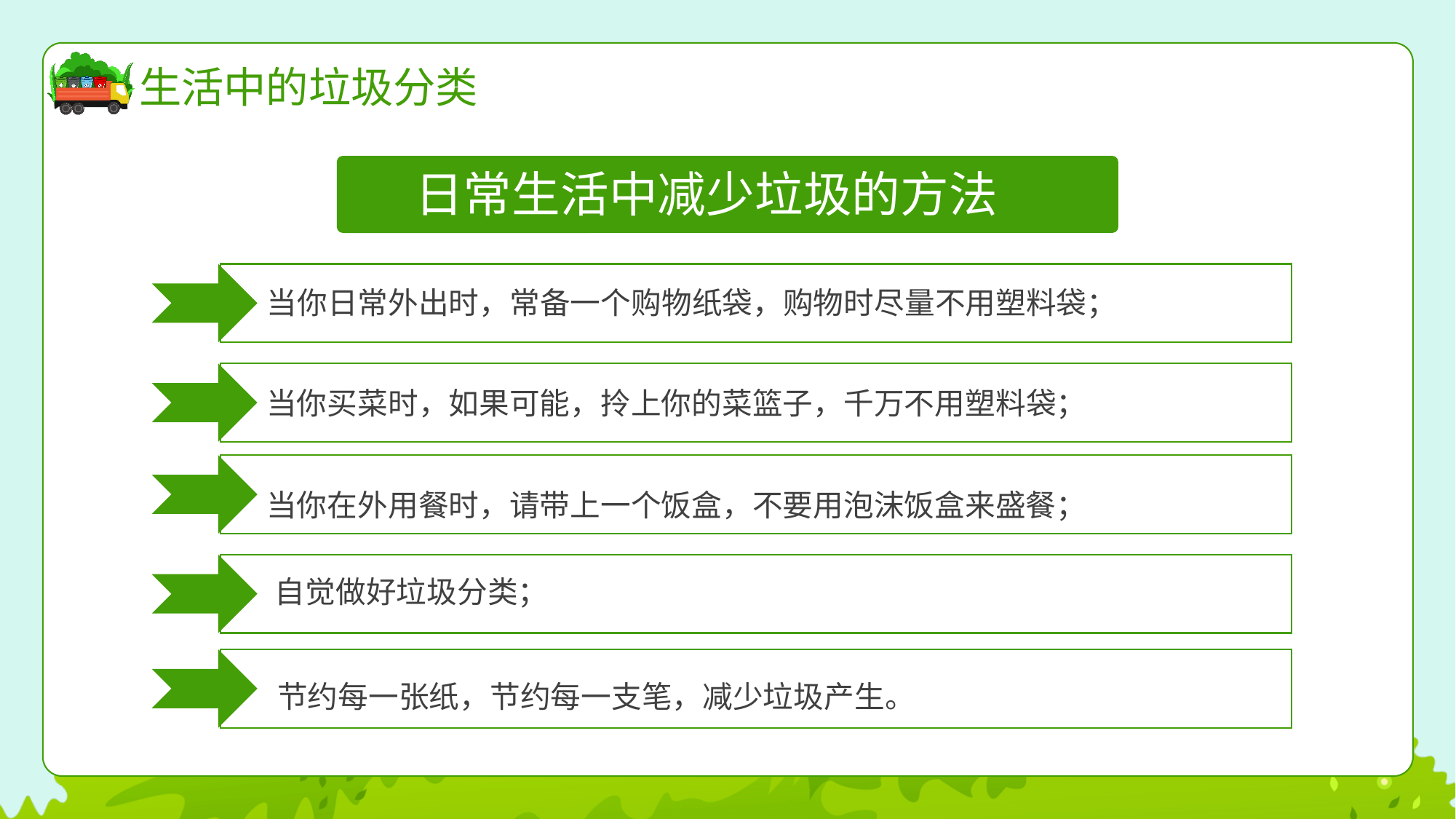

生活中的垃圾分类

日常生活中减少垃圾的方法

当你日常外出时，常备一个购物纸袋，购物时尽量不用塑料袋；

当你买菜时，如果可能，拎上你的菜篮子，千万不用塑料袋；
当你在外用餐时，请带上一个饭盒，不要用泡沫饭盒来盛餐；

 自觉做好垃圾分类；
 节约每一张纸，节约每一支笔，减少垃圾产生。